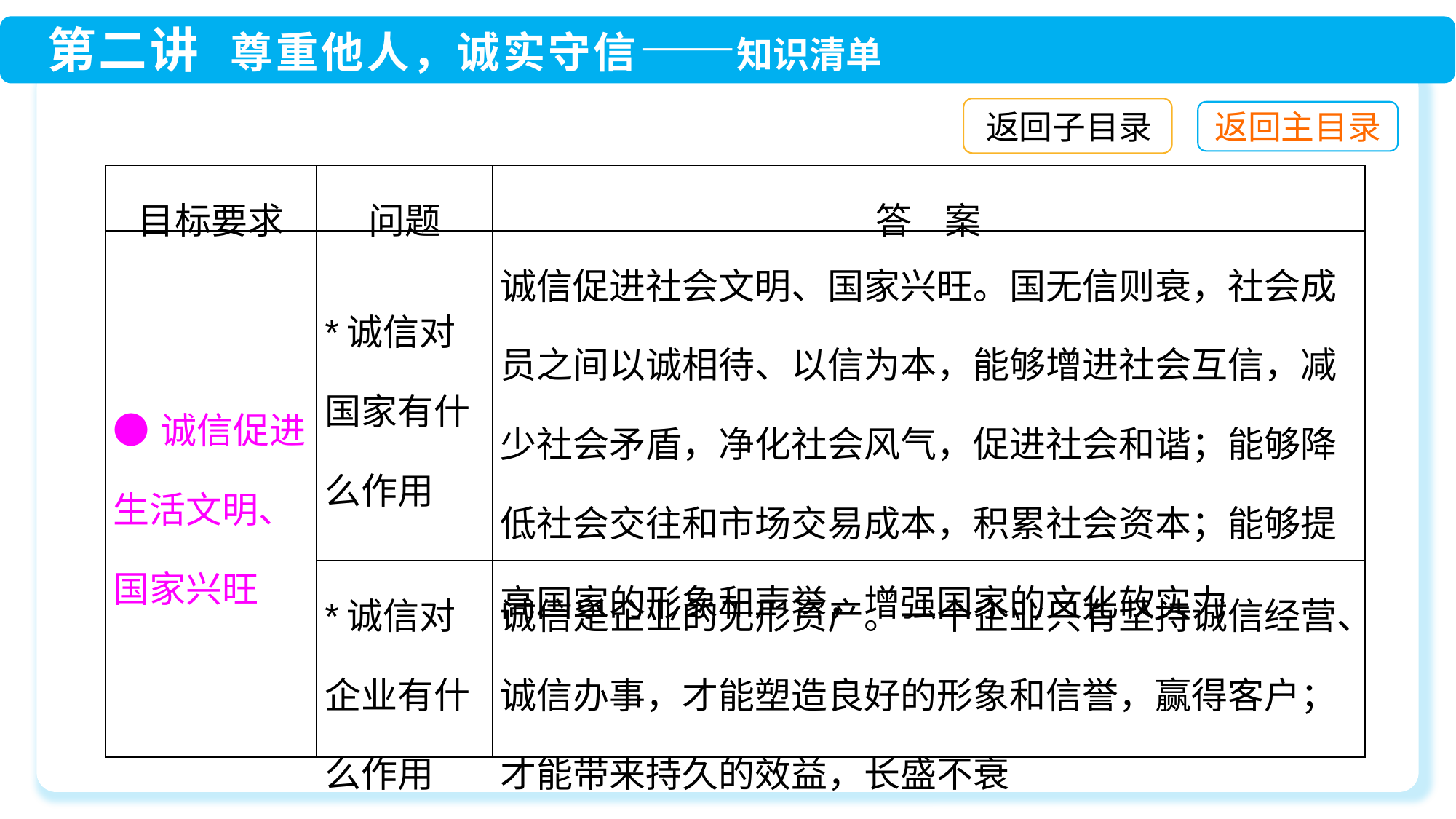

返回子目录
| 目标要求 | 问题 | 答 案 |
| --- | --- | --- |
| ●诚信促进生活文明、国家兴旺 | \*诚信对国家有什么作用 | 诚信促进社会文明、国家兴旺。国无信则衰，社会成员之间以诚相待、以信为本，能够增进社会互信，减少社会矛盾，净化社会风气，促进社会和谐；能够降低社会交往和市场交易成本，积累社会资本；能够提高国家的形象和声誉，增强国家的文化软实力 |
|  | \*诚信对企业有什么作用 | 诚信是企业的无形资产。一个企业只有坚持诚信经营、诚信办事，才能塑造良好的形象和信誉，赢得客户；才能带来持久的效益，长盛不衰 |